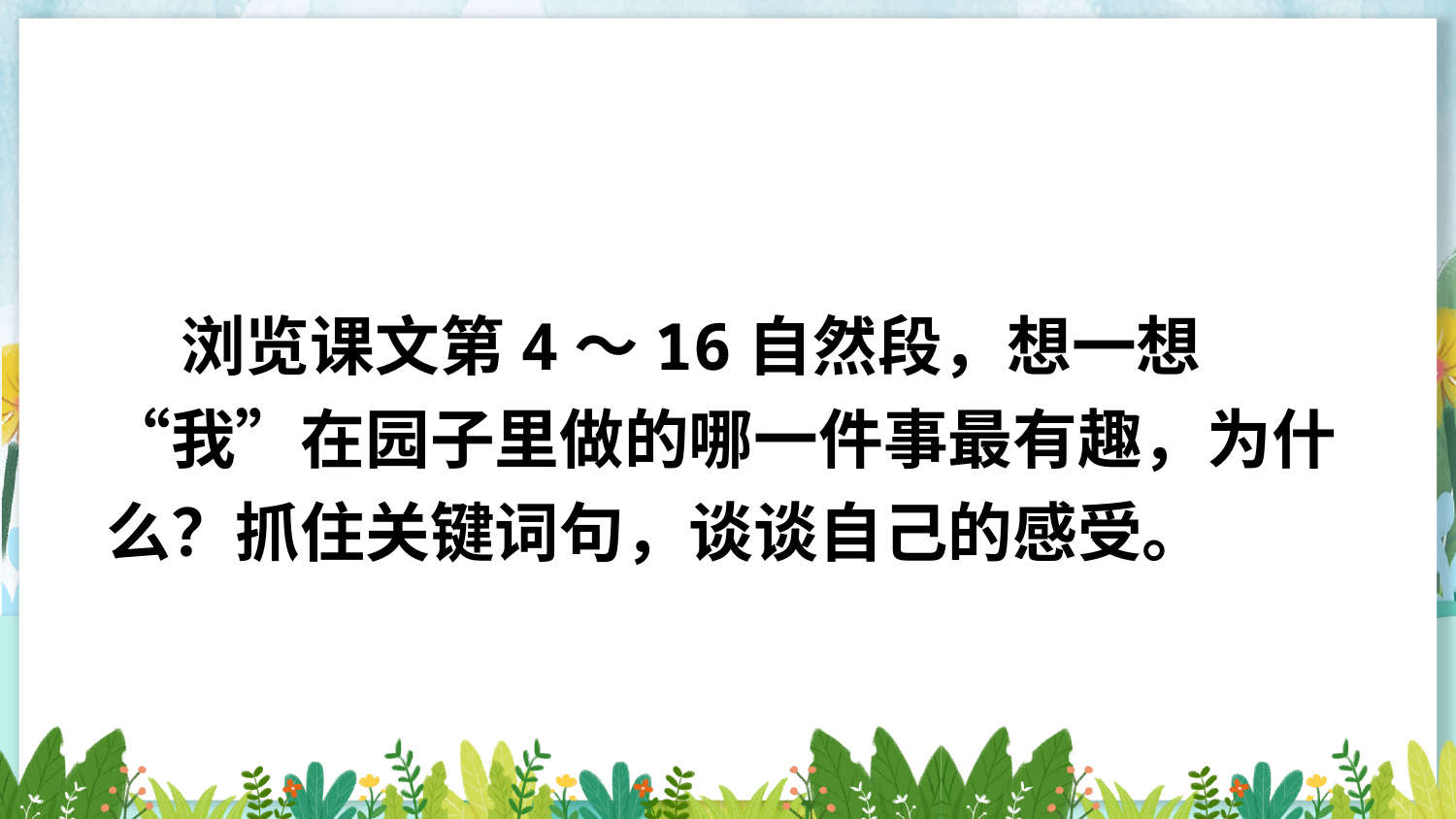

浏览课文第4～16自然段，想一想“我”在园子里做的哪一件事最有趣，为什么？抓住关键词句，谈谈自己的感受。